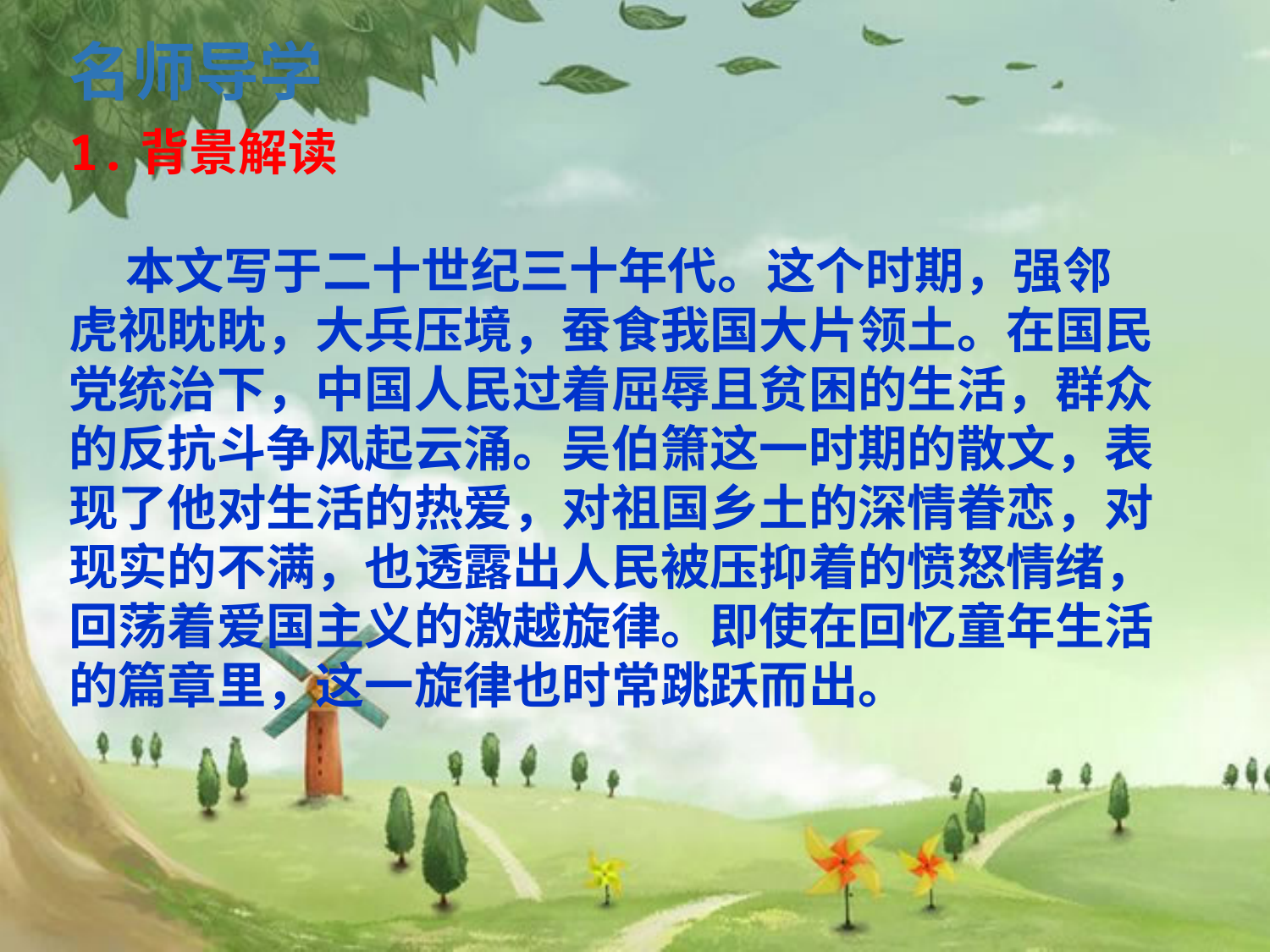

名师导学
1.背景解读

    本文写于二十世纪三十年代。这个时期，强邻虎视眈眈，大兵压境，蚕食我国大片领土。在国民党统治下，中国人民过着屈辱且贫困的生活，群众的反抗斗争风起云涌。吴伯箫这一时期的散文，表现了他对生活的热爱，对祖国乡土的深情眷恋，对现实的不满，也透露出人民被压抑着的愤怒情绪，回荡着爱国主义的激越旋律。即使在回忆童年生活的篇章里，这一旋律也时常跳跃而出。